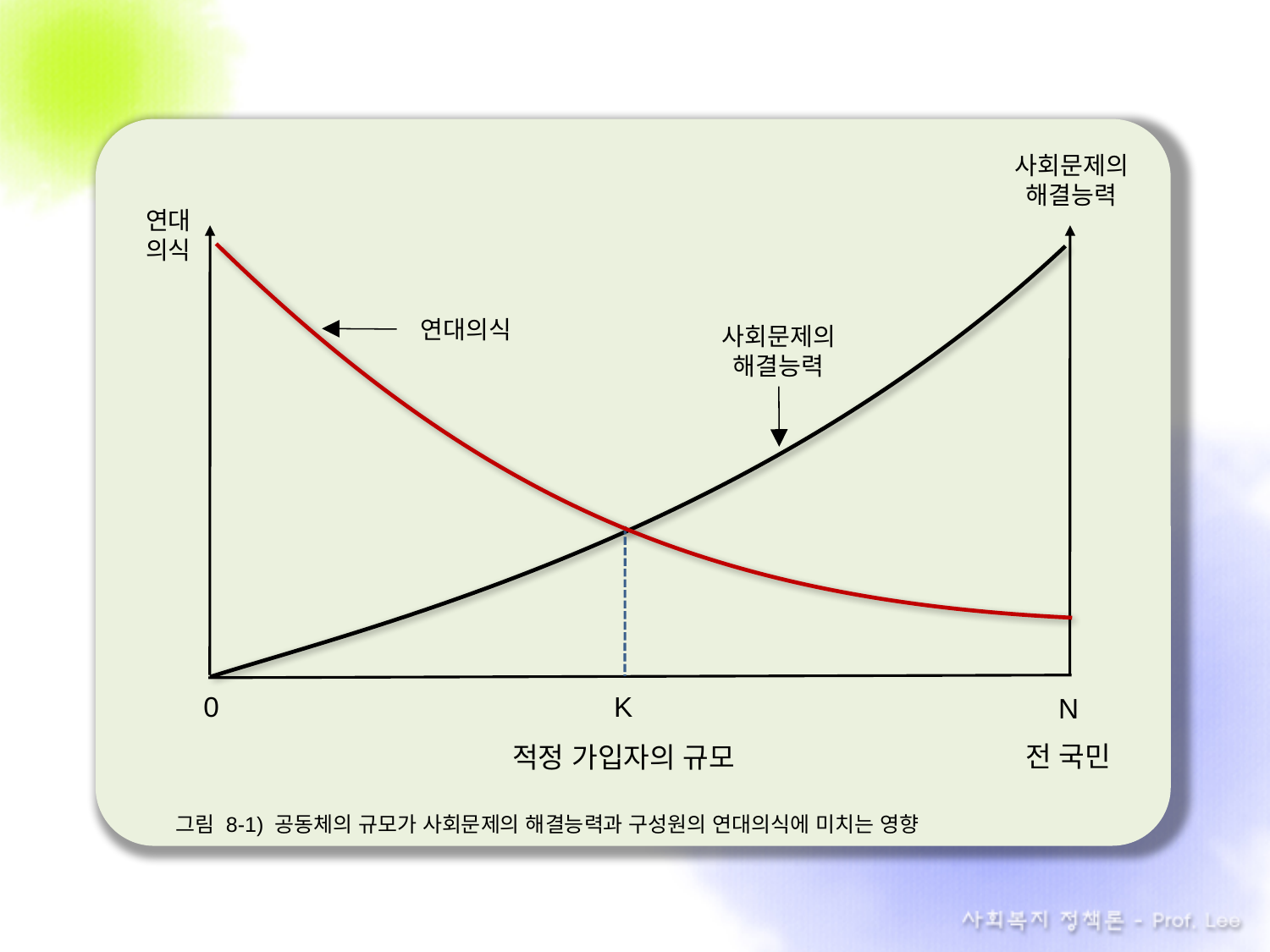

사회문제의
해결능력
연대
의식

연대의식
사회문제의
해결능력
0
K
N
전 국민
적정 가입자의 규모
그림 8-1) 공동체의 규모가 사회문제의 해결능력과 구성원의 연대의식에 미치는 영향